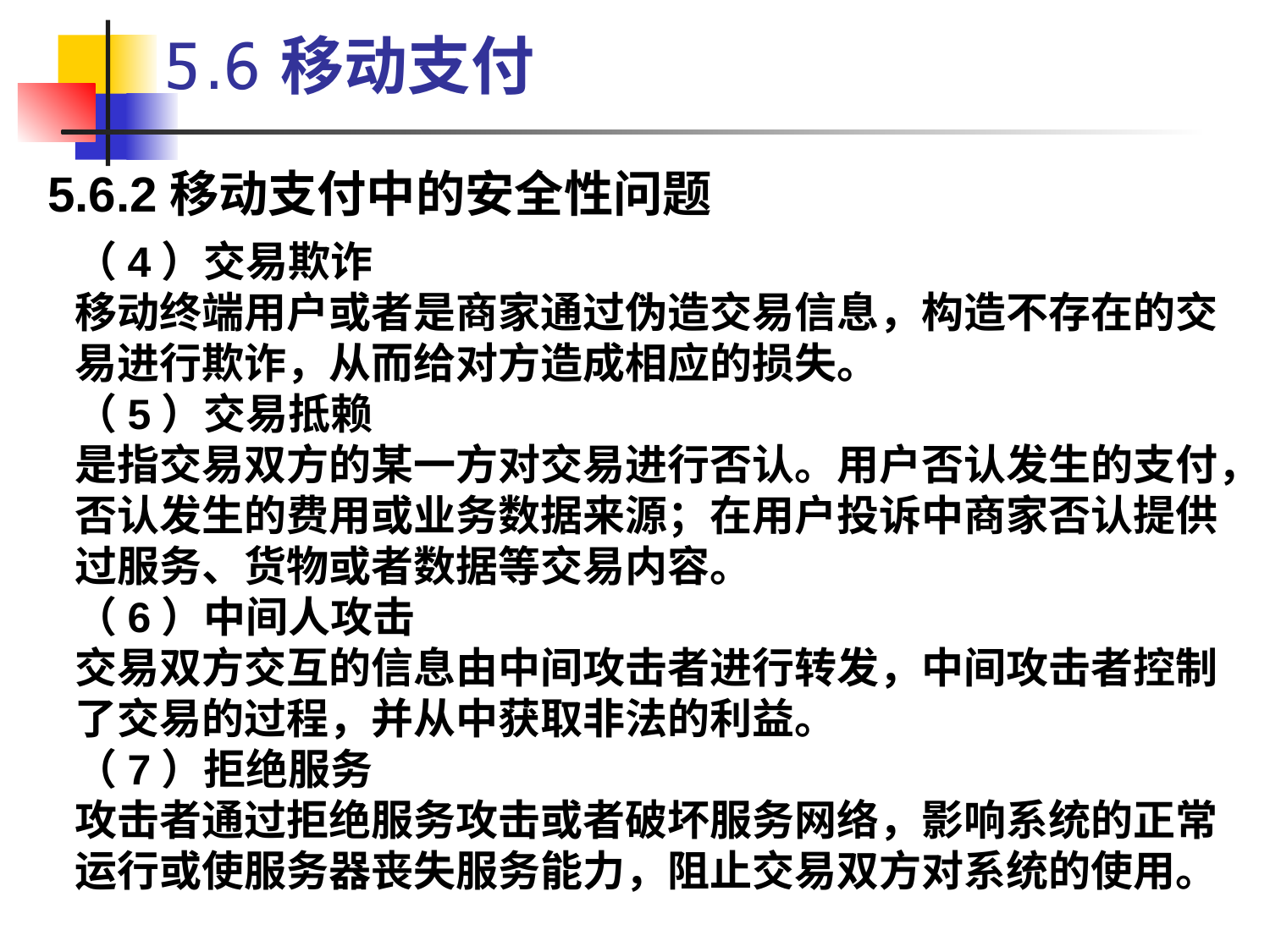

5.6移动支付
5.6.2移动支付中的安全性问题
（4）交易欺诈
移动终端用户或者是商家通过伪造交易信息，构造不存在的交易进行欺诈，从而给对方造成相应的损失。
（5）交易抵赖
是指交易双方的某一方对交易进行否认。用户否认发生的支付，否认发生的费用或业务数据来源；在用户投诉中商家否认提供过服务、货物或者数据等交易内容。
（6）中间人攻击
交易双方交互的信息由中间攻击者进行转发，中间攻击者控制了交易的过程，并从中获取非法的利益。
（7）拒绝服务
攻击者通过拒绝服务攻击或者破坏服务网络，影响系统的正常运行或使服务器丧失服务能力，阻止交易双方对系统的使用。